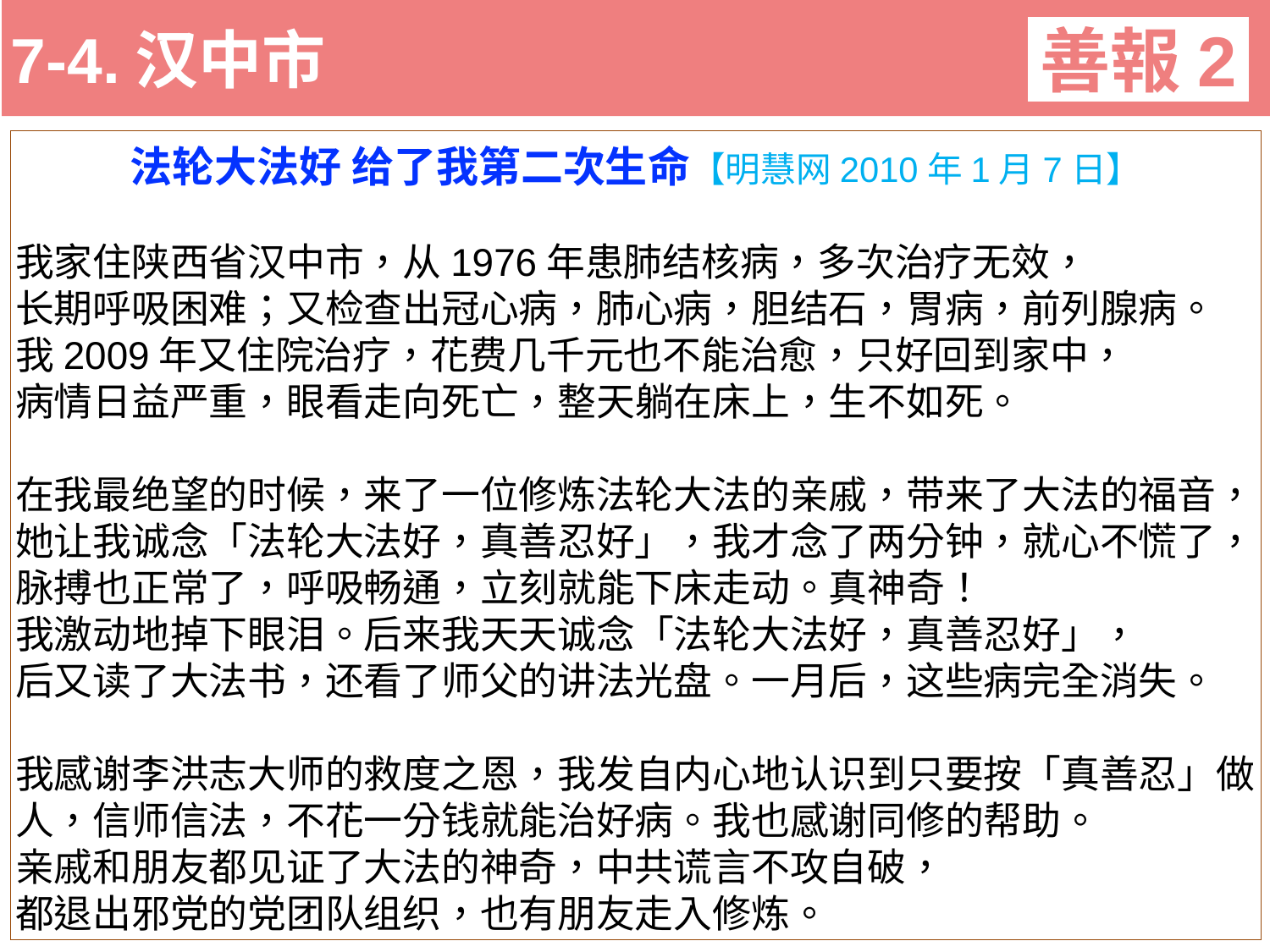

7-4.汉中市
善報2
11-3. XX市官員惡報實例
法轮大法好 给了我第二次生命【明慧网2010年1月7日】

我家住陕西省汉中市，从1976年患肺结核病，多次治疗无效，
长期呼吸困难；又检查出冠心病，肺心病，胆结石，胃病，前列腺病。
我2009年又住院治疗，花费几千元也不能治愈，只好回到家中，
病情日益严重，眼看走向死亡，整天躺在床上，生不如死。

在我最绝望的时候，来了一位修炼法轮大法的亲戚，带来了大法的福音，她让我诚念「法轮大法好，真善忍好」，我才念了两分钟，就心不慌了，脉搏也正常了，呼吸畅通，立刻就能下床走动。真神奇！
我激动地掉下眼泪。后来我天天诚念「法轮大法好，真善忍好」，
后又读了大法书，还看了师父的讲法光盘。一月后，这些病完全消失。

我感谢李洪志大师的救度之恩，我发自内心地认识到只要按「真善忍」做人，信师信法，不花一分钱就能治好病。我也感谢同修的帮助。
亲戚和朋友都见证了大法的神奇，中共谎言不攻自破，
都退出邪党的党团队组织，也有朋友走入修炼。